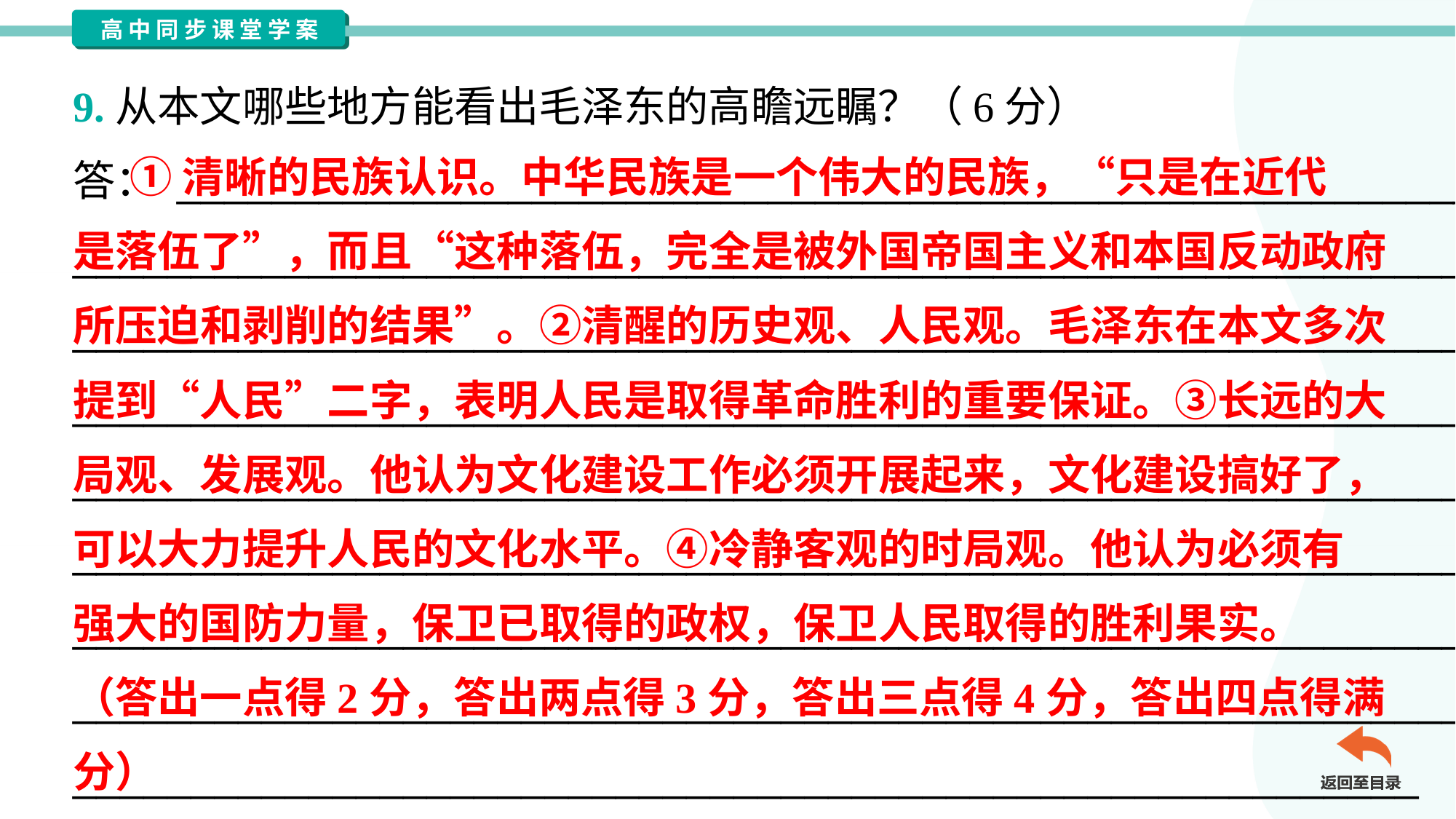

9.从本文哪些地方能看出毛泽东的高瞻远瞩？（6分）
答： ________________________________________________________
_____________________________________________________________
_____________________________________________________________
_____________________________________________________________
_____________________________________________________________
_____________________________________________________________
_____________________________________________________________
_____________________________________________________________
_________________________________________________________
      ①清晰的民族认识。中华民族是一个伟大的民族，“只是在近代
是落伍了”，而且“这种落伍，完全是被外国帝国主义和本国反动政府
所压迫和剥削的结果”。②清醒的历史观、人民观。毛泽东在本文多次
提到“人民”二字，表明人民是取得革命胜利的重要保证。③长远的大
局观、发展观。他认为文化建设工作必须开展起来，文化建设搞好了，
可以大力提升人民的文化水平。④冷静客观的时局观。他认为必须有
强大的国防力量，保卫已取得的政权，保卫人民取得的胜利果实。
（答出一点得2分，答出两点得3分，答出三点得4分，答出四点得满
分）